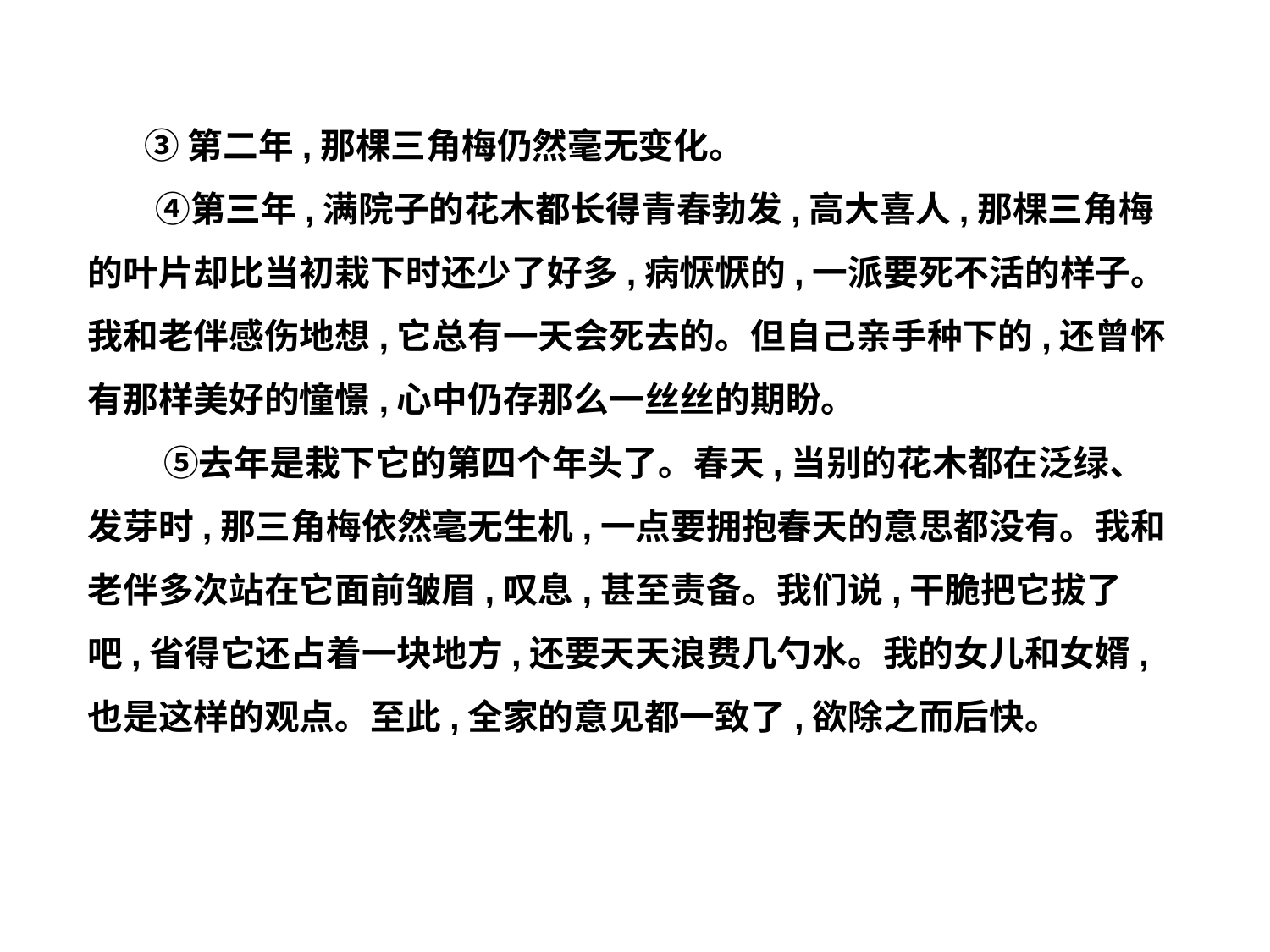

③第二年,那棵三角梅仍然毫无变化。
　    ④第三年,满院子的花木都长得青春勃发,高大喜人,那棵三角梅的叶片却比当初栽下时还少了好多,病恹恹的,一派要死不活的样子。我和老伴感伤地想,它总有一天会死去的。但自己亲手种下的,还曾怀有那样美好的憧憬,心中仍存那么一丝丝的期盼。
    　⑤去年是栽下它的第四个年头了。春天,当别的花木都在泛绿、发芽时,那三角梅依然毫无生机,一点要拥抱春天的意思都没有。我和老伴多次站在它面前皱眉,叹息,甚至责备。我们说,干脆把它拔了吧,省得它还占着一块地方,还要天天浪费几勺水。我的女儿和女婿,也是这样的观点。至此,全家的意见都一致了,欲除之而后快。